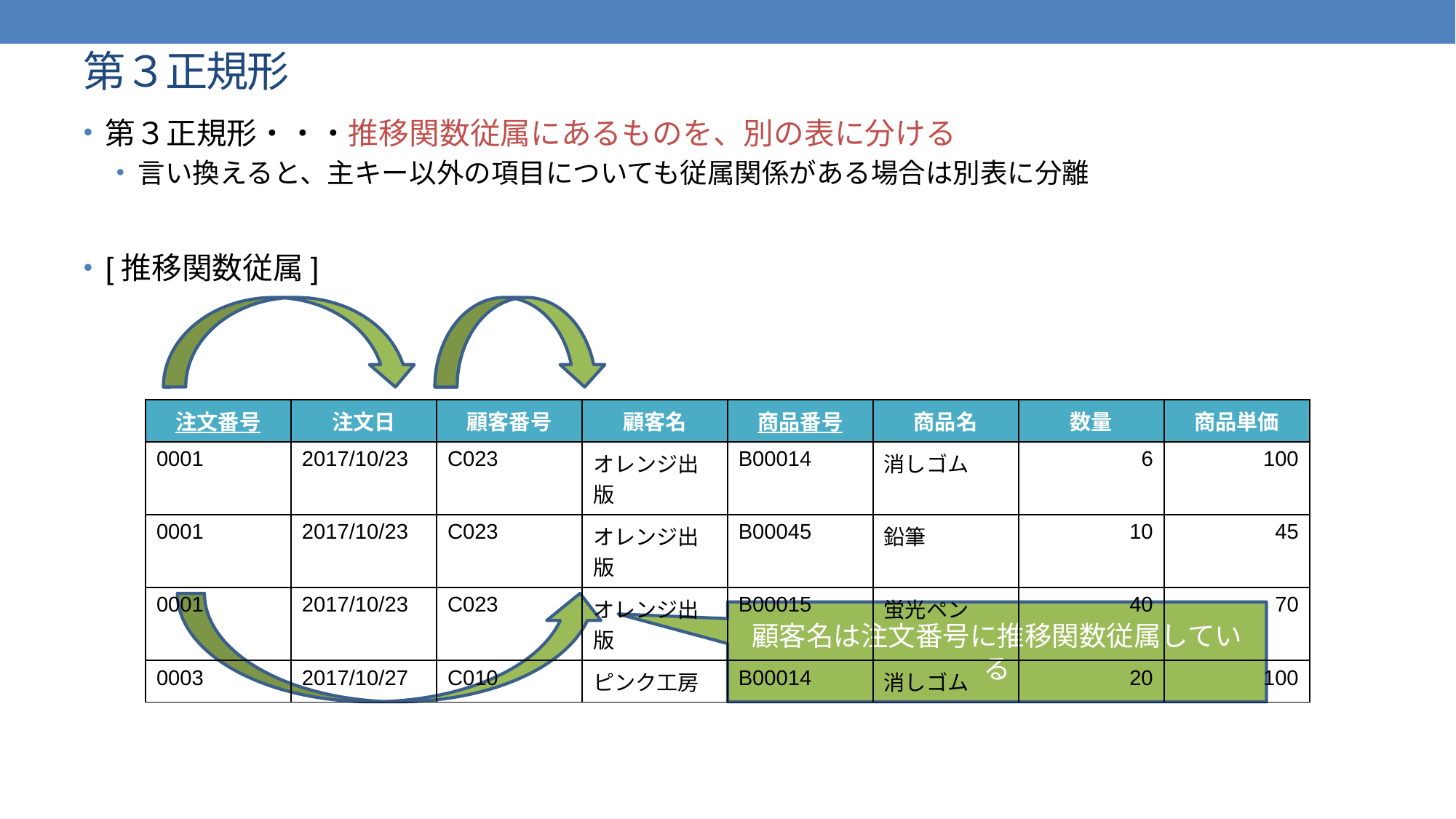

# 第３正規形
第３正規形・・・推移関数従属にあるものを、別の表に分ける
言い換えると、主キー以外の項目についても従属関係がある場合は別表に分離

[推移関数従属]

| 注文番号 | 注文日 | 顧客番号 | 顧客名 | 商品番号 | 商品名 | 数量 | 商品単価 |
| --- | --- | --- | --- | --- | --- | --- | --- |
| 0001 | 2017/10/23 | C023 | オレンジ出版 | B00014 | 消しゴム | 6 | 100 |
| 0001 | 2017/10/23 | C023 | オレンジ出版 | B00045 | 鉛筆 | 10 | 45 |
| 0001 | 2017/10/23 | C023 | オレンジ出版 | B00015 | 蛍光ペン | 40 | 70 |
| 0003 | 2017/10/27 | C010 | ピンク工房 | B00014 | 消しゴム | 20 | 100 |

顧客名は注文番号に推移関数従属している